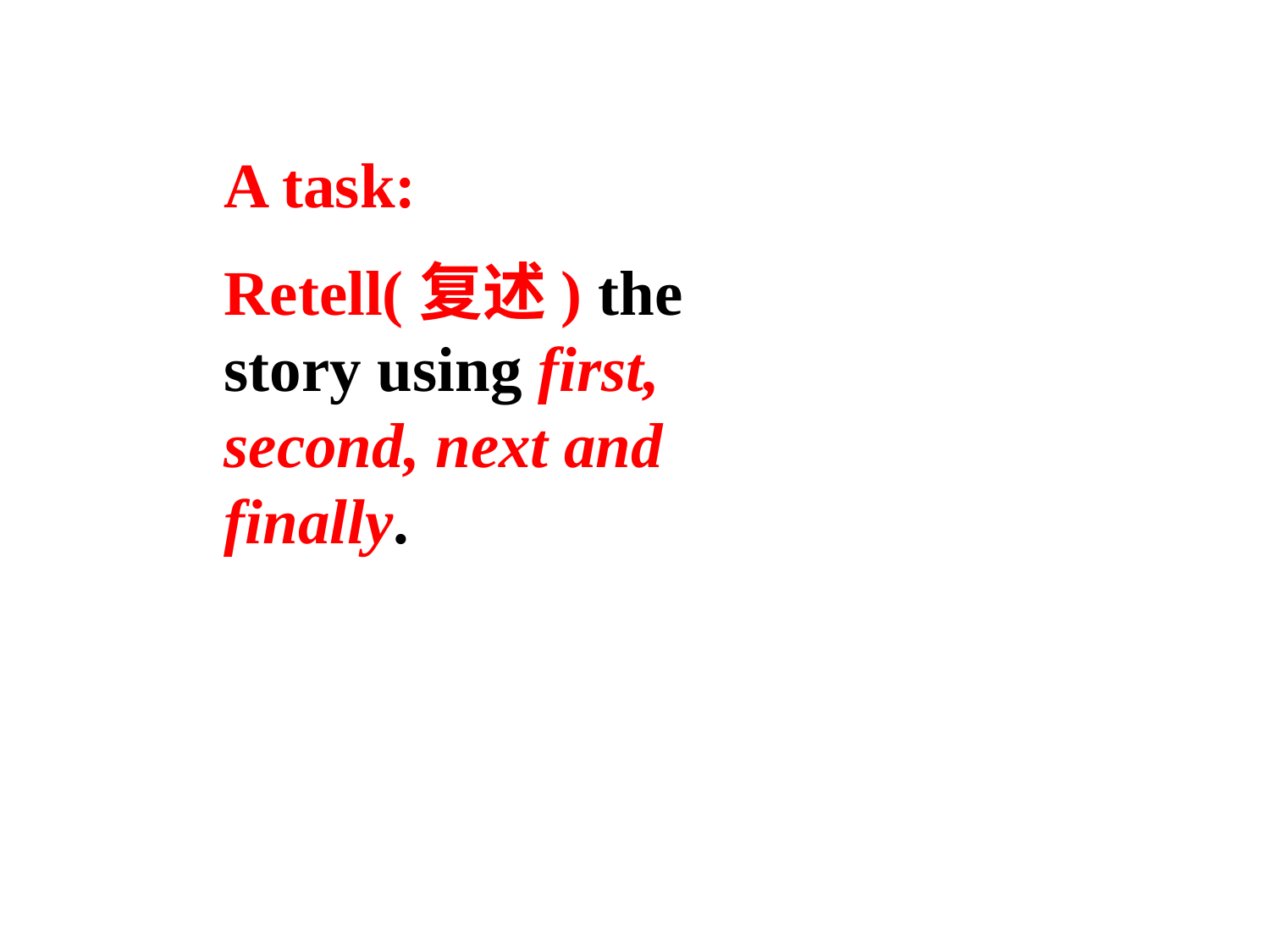

A task:
Retell(复述) the story using first, second, next and finally.